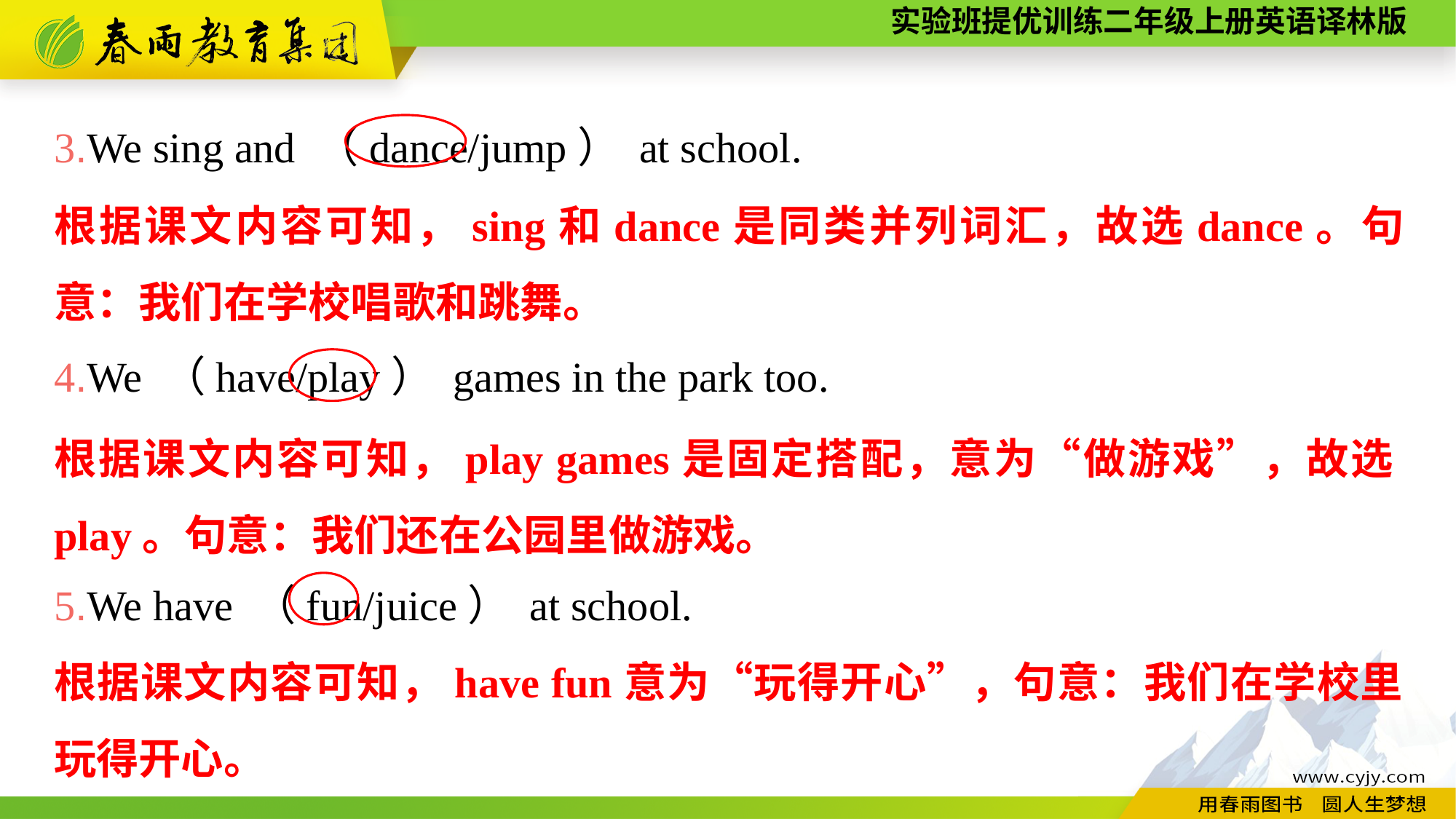

3.We sing and （dance/jump） at school.

4.We （have/play） games in the park too.

5.We have （fun/juice） at school.

根据课文内容可知，sing和dance是同类并列词汇，故选dance。句意：我们在学校唱歌和跳舞。

根据课文内容可知，play games是固定搭配，意为“做游戏”，故选play。句意：我们还在公园里做游戏。

根据课文内容可知，have fun意为“玩得开心”，句意：我们在学校里玩得开心。